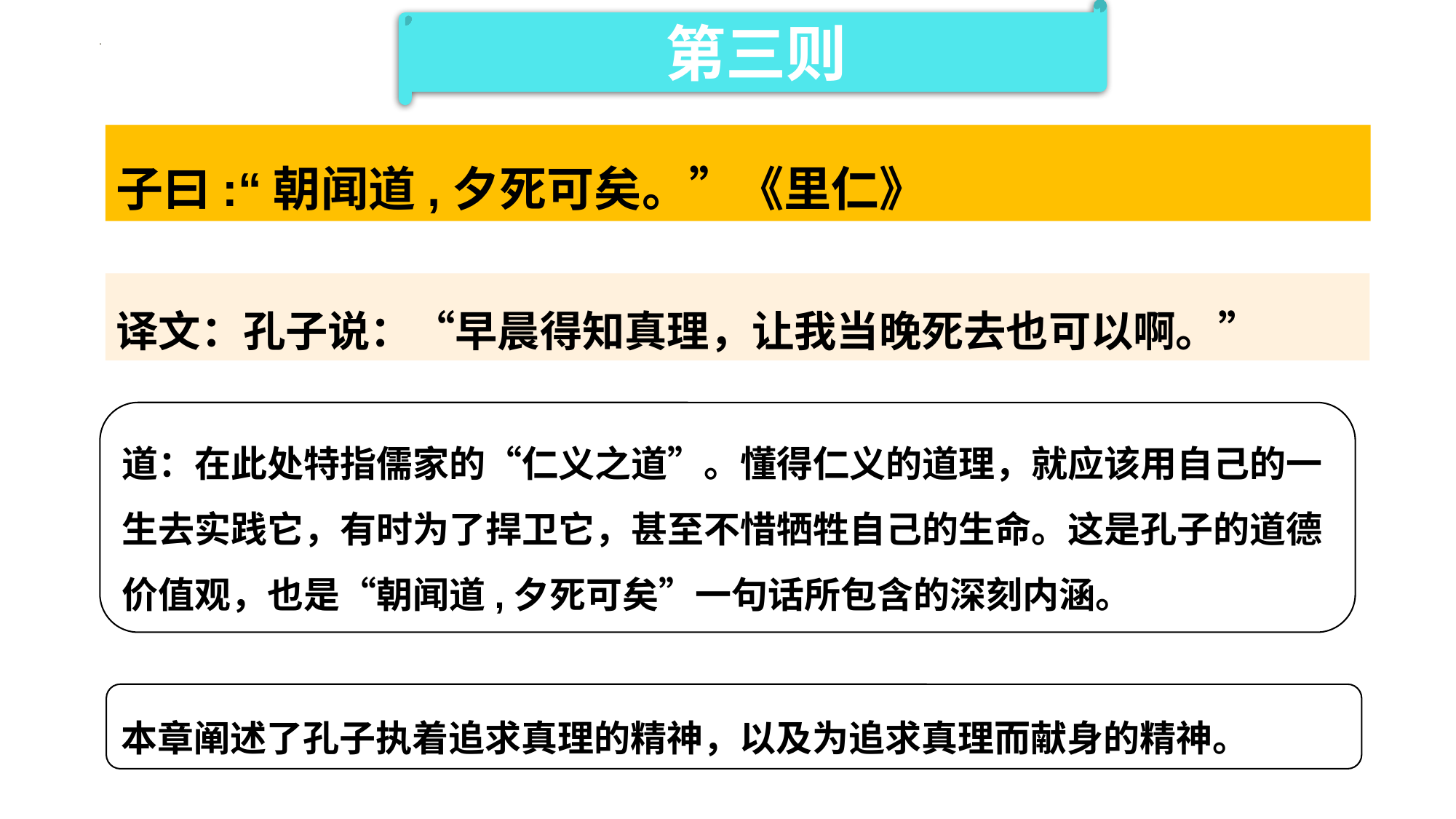

第三则
子曰:“朝闻道,夕死可矣。”《里仁》
译文：孔子说：“早晨得知真理，让我当晚死去也可以啊。”
道：在此处特指儒家的“仁义之道”。懂得仁义的道理，就应该用自己的一生去实践它，有时为了捍卫它，甚至不惜牺牲自己的生命。这是孔子的道德价值观，也是“朝闻道,夕死可矣”一句话所包含的深刻内涵。
本章阐述了孔子执着追求真理的精神，以及为追求真理而献身的精神。